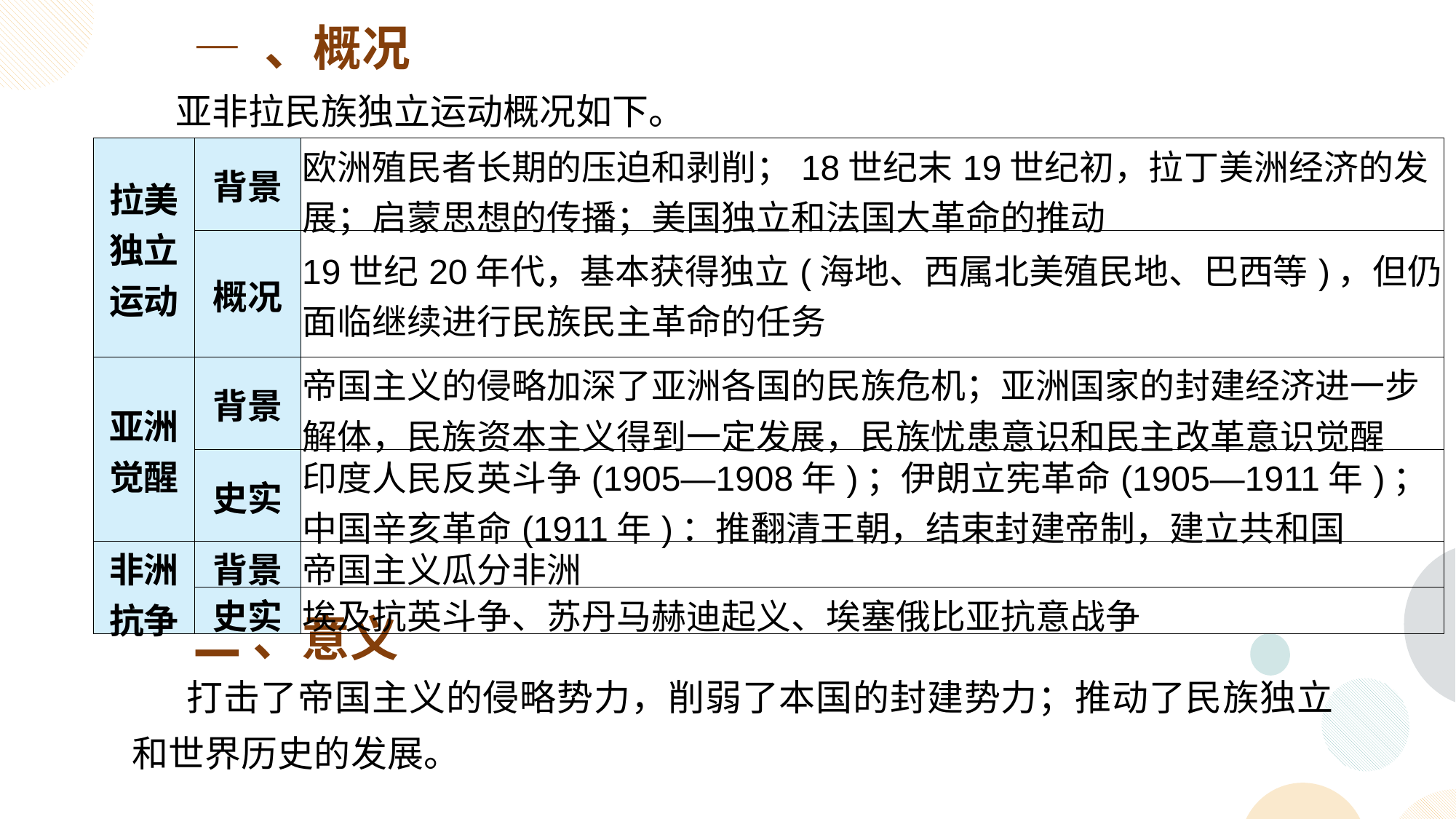

— 、概况
亚非拉民族独立运动概况如下。
| 拉美独立运动 | 背景 | 欧洲殖民者长期的压迫和剥削；18世纪末19世纪初，拉丁美洲经济的发展；启蒙思想的传播；美国独立和法国大革命的推动 |
| --- | --- | --- |
|  | 概况 | 19世纪20年代，基本获得独立(海地、西属北美殖民地、巴西等)，但仍面临继续进行民族民主革命的任务 |
| 亚洲觉醒 | 背景 | 帝国主义的侵略加深了亚洲各国的民族危机；亚洲国家的封建经济进一步解体，民族资本主义得到一定发展，民族忧患意识和民主改革意识觉醒 |
|  | 史实 | 印度人民反英斗争(1905—1908年)；伊朗立宪革命(1905—1911年)；中国辛亥革命(1911年)：推翻清王朝，结束封建帝制，建立共和国 |
| 非洲抗争 | 背景 | 帝国主义瓜分非洲 |
|  | 史实 | 埃及抗英斗争、苏丹马赫迪起义、埃塞俄比亚抗意战争 |

二 、意义
打击了帝国主义的侵略势力，削弱了本国的封建势力；推动了民族独立和世界历史的发展。